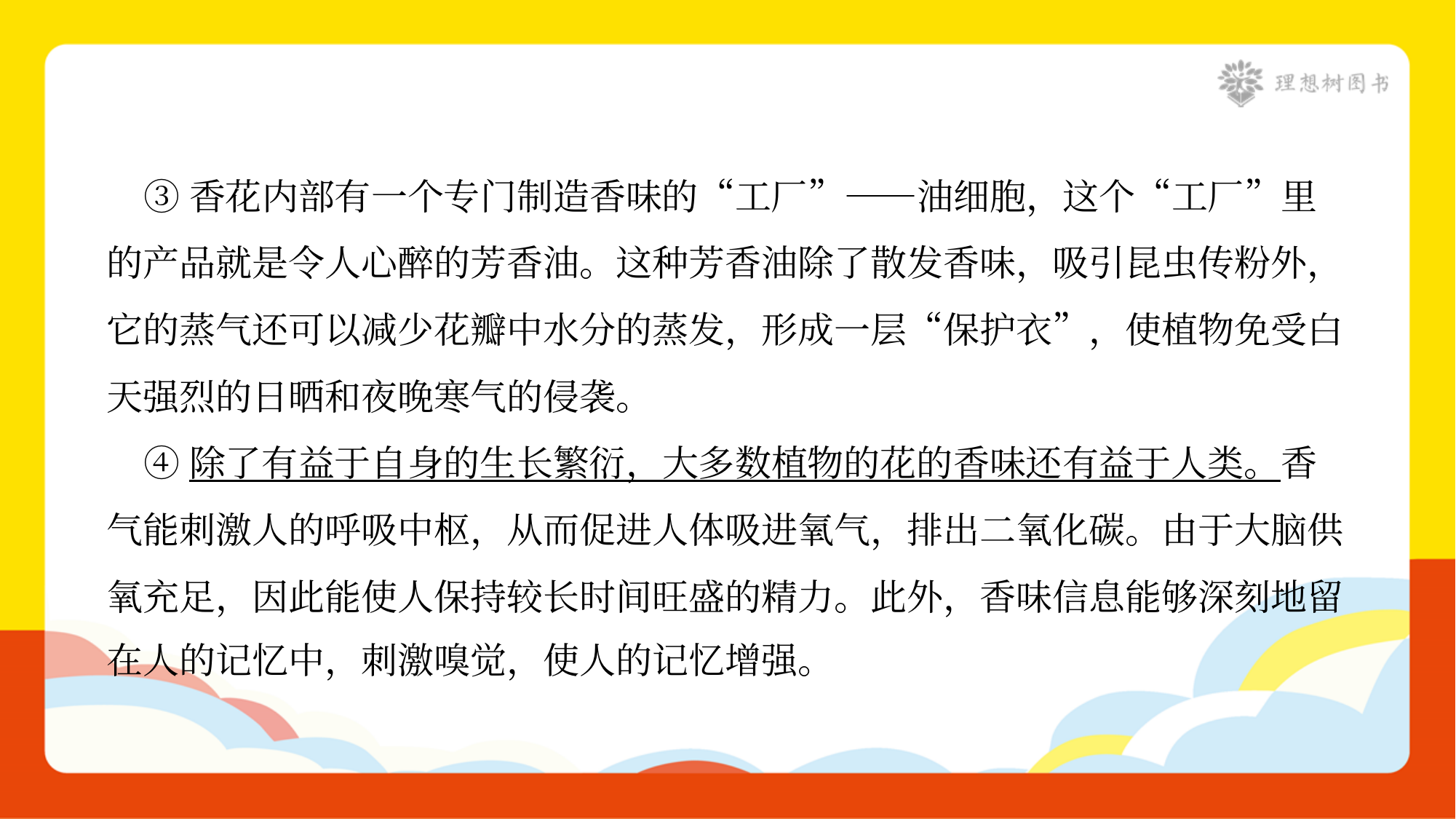

③香花内部有一个专门制造香味的“工厂”——油细胞，这个“工厂”里
的产品就是令人心醉的芳香油。这种芳香油除了散发香味，吸引昆虫传粉外，
它的蒸气还可以减少花瓣中水分的蒸发，形成一层“保护衣”，使植物免受白
天强烈的日晒和夜晚寒气的侵袭。
    ④除了有益于自身的生长繁衍，大多数植物的花的香味还有益于人类。香
气能刺激人的呼吸中枢，从而促进人体吸进氧气，排出二氧化碳。由于大脑供
氧充足，因此能使人保持较长时间旺盛的精力。此外，香味信息能够深刻地留
在人的记忆中，刺激嗅觉，使人的记忆增强。